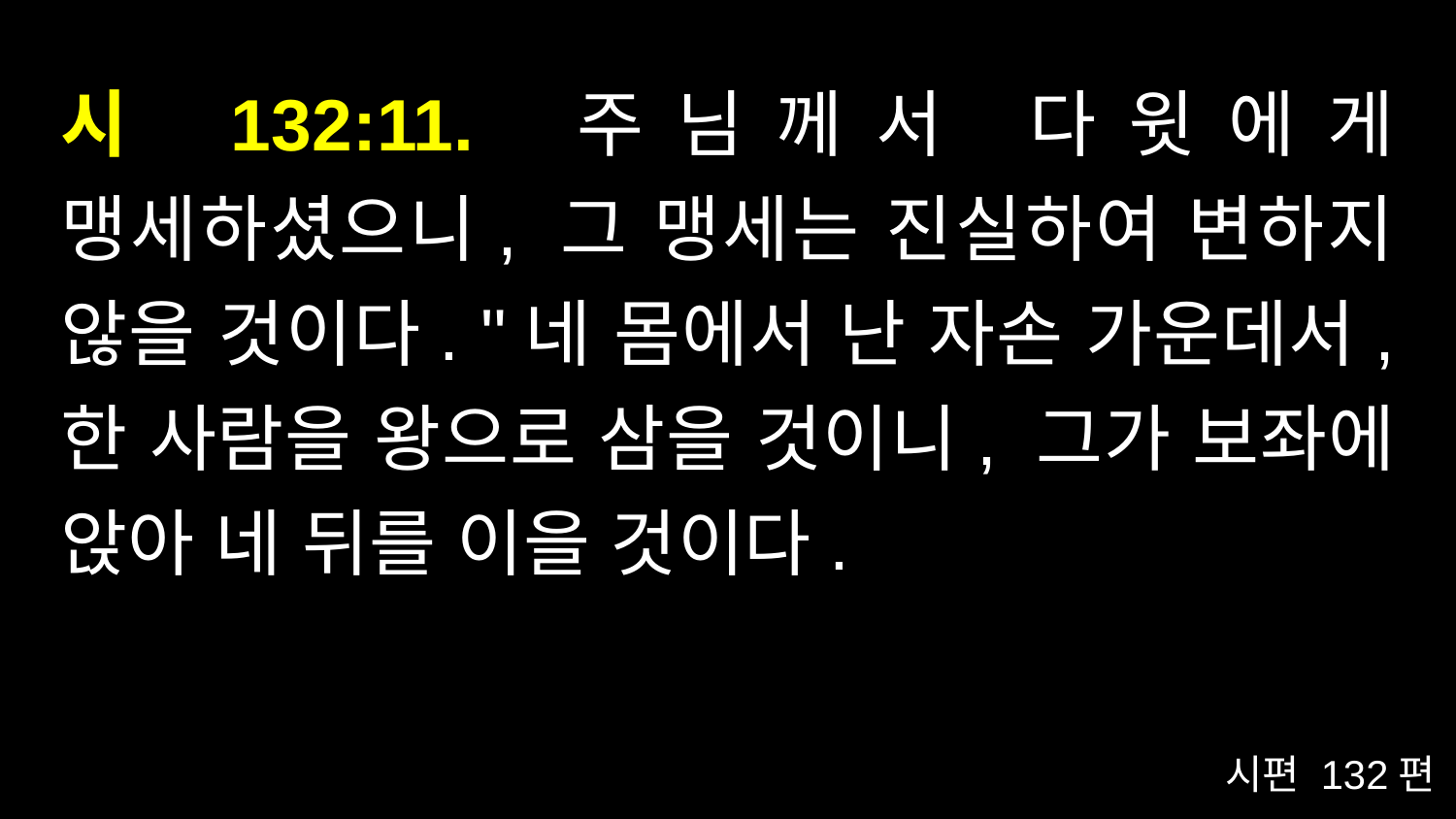

# 시 132:11. 주님께서 다윗에게 맹세하셨으니, 그 맹세는 진실하여 변하지 않을 것이다. "네 몸에서 난 자손 가운데서, 한 사람을 왕으로 삼을 것이니, 그가 보좌에 앉아 네 뒤를 이을 것이다.
시편 132편